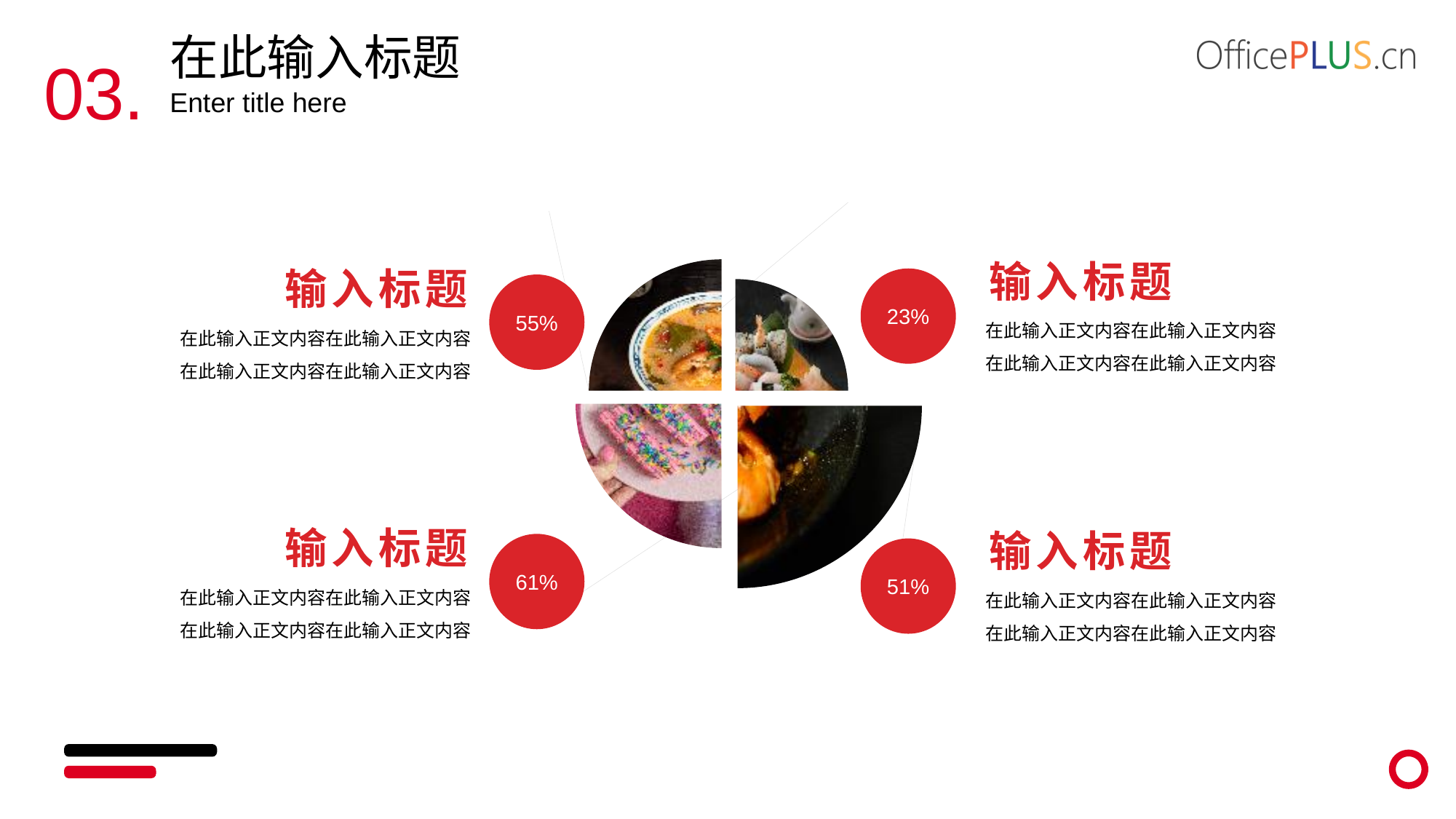

在此输入标题
Enter title here
03.

输入标题
输入标题

23%
55%

在此输入正文内容在此输入正文内容
在此输入正文内容在此输入正文内容
在此输入正文内容在此输入正文内容
在此输入正文内容在此输入正文内容
输入标题
输入标题
61%
51%
在此输入正文内容在此输入正文内容
在此输入正文内容在此输入正文内容
在此输入正文内容在此输入正文内容
在此输入正文内容在此输入正文内容